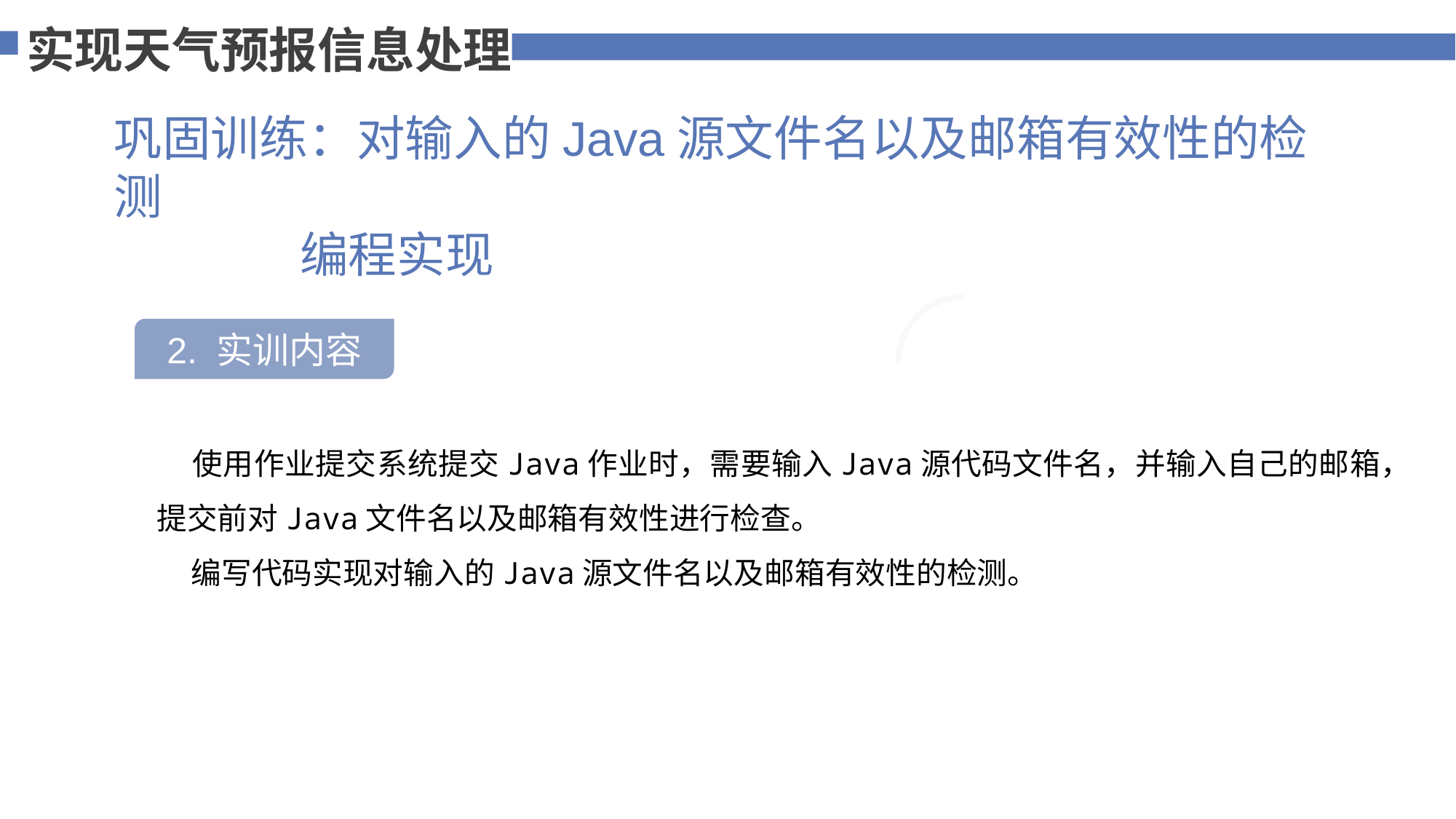

实现天气预报信息处理

巩固训练：对输入的Java源文件名以及邮箱有效性的检测
                编程实现

75%
2. 实训内容
    使用作业提交系统提交Java作业时，需要输入Java源代码文件名，并输入自己的邮箱，提交前对Java文件名以及邮箱有效性进行检查。
    编写代码实现对输入的Java源文件名以及邮箱有效性的检测。